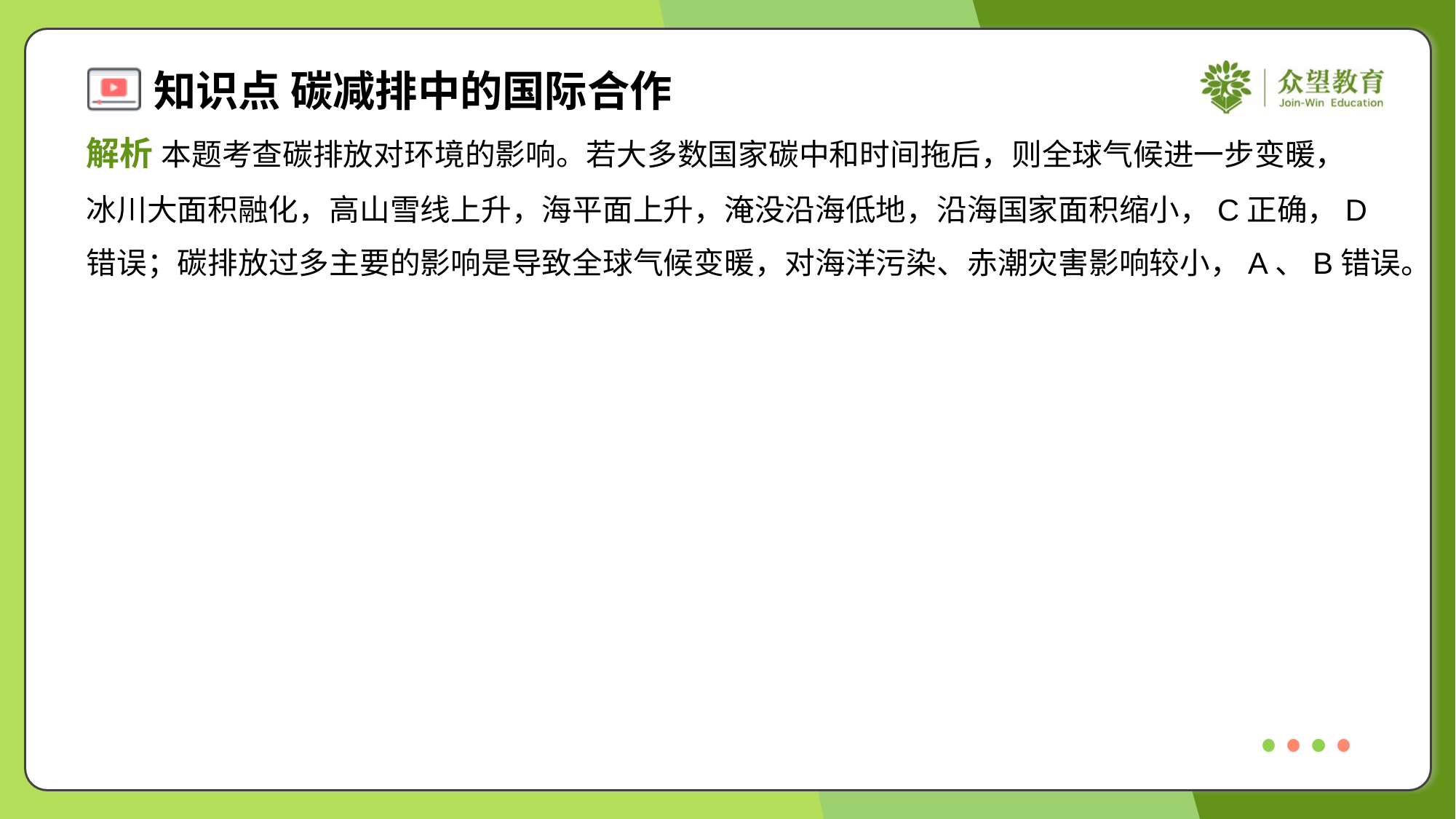

解析 本题考查碳排放对环境的影响。若大多数国家碳中和时间拖后，则全球气候进一步变暖，
冰川大面积融化，高山雪线上升，海平面上升，淹没沿海低地，沿海国家面积缩小，C正确，D
错误；碳排放过多主要的影响是导致全球气候变暖，对海洋污染、赤潮灾害影响较小，A、B错误。